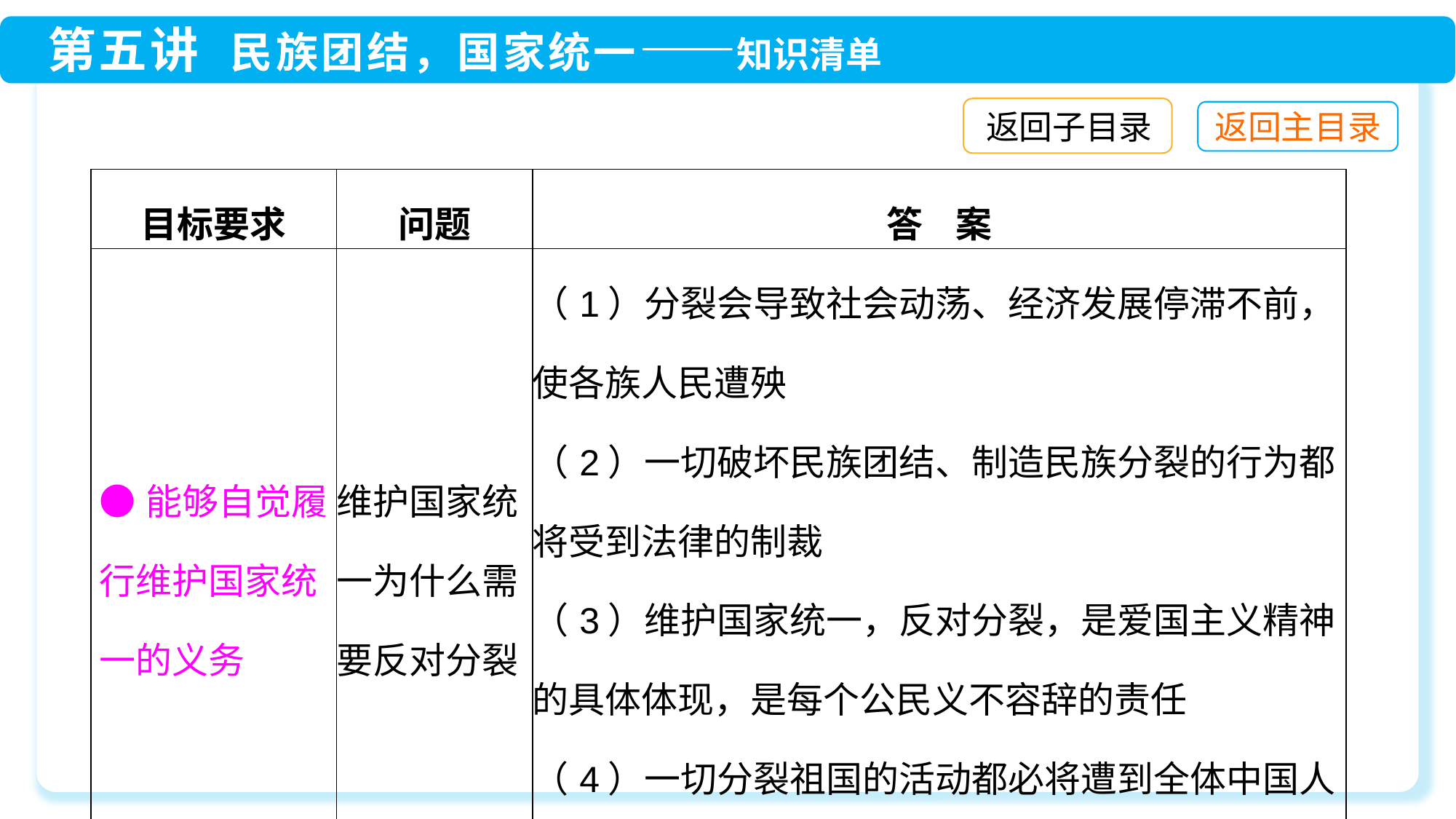

返回子目录
| 目标要求 | 问题 | 答 案 |
| --- | --- | --- |
| ●能够自觉履行维护国家统一的义务 | 维护国家统一为什么需要反对分裂 | （1）分裂会导致社会动荡、经济发展停滞不前，使各族人民遭殃 （2）一切破坏民族团结、制造民族分裂的行为都将受到法律的制裁 （3）维护国家统一，反对分裂，是爱国主义精神的具体体现，是每个公民义不容辞的责任 （4）一切分裂祖国的活动都必将遭到全体中国人坚决反对 |